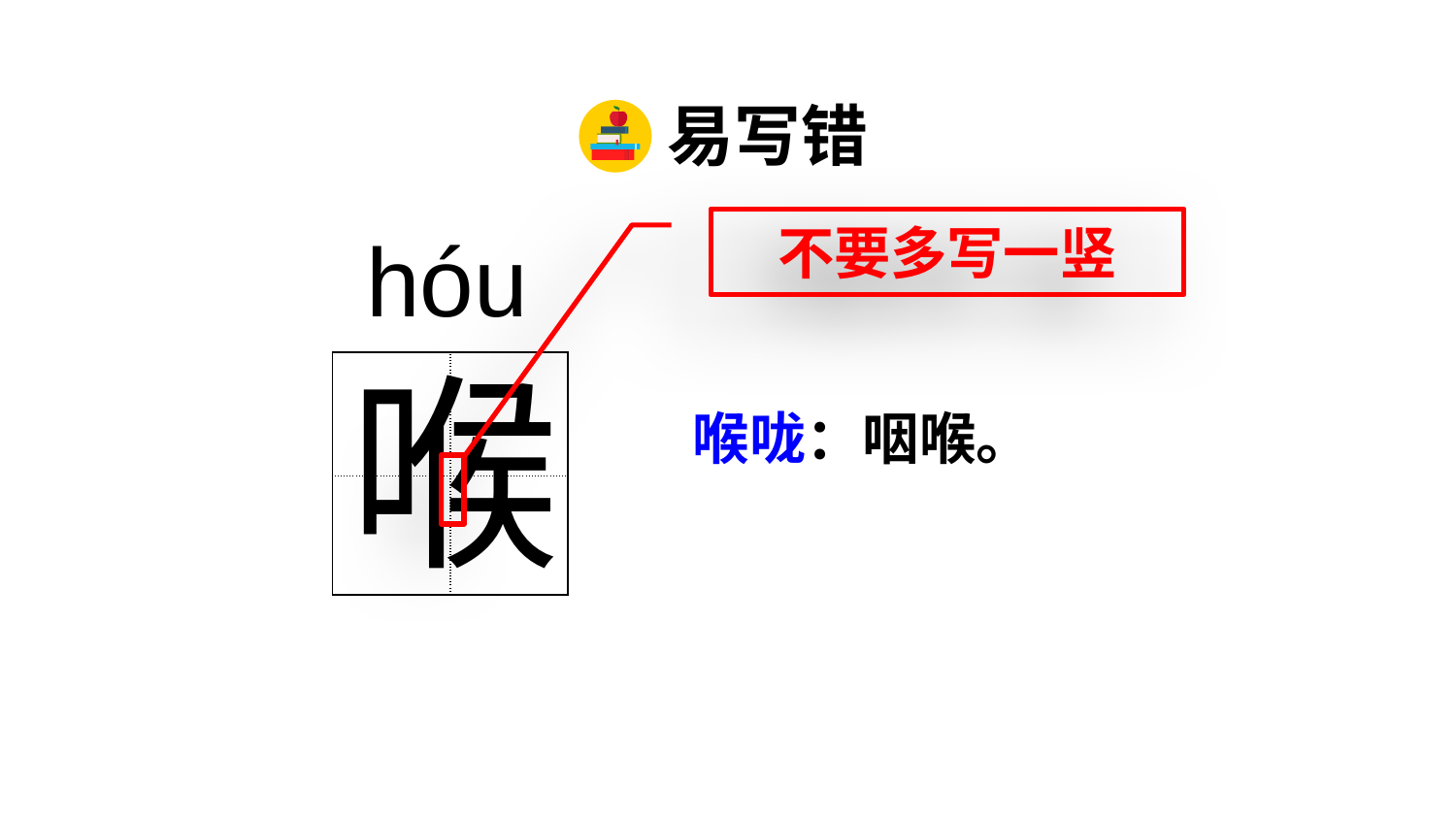

易写错

不要多写一竖
hóu
喉
|  |  |
| --- | --- |
|  |  |
喉咙：咽喉。